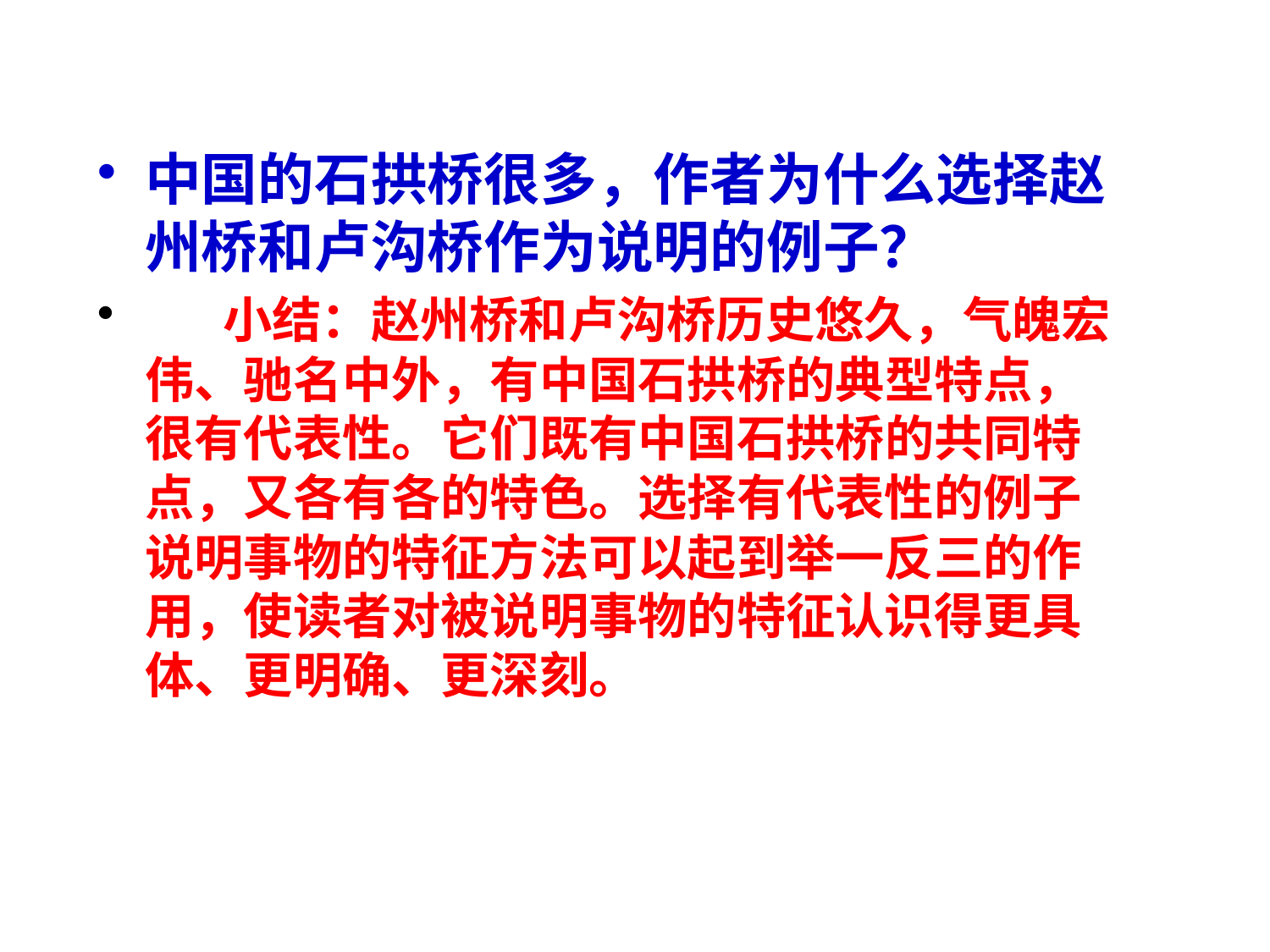

中国的石拱桥很多，作者为什么选择赵州桥和卢沟桥作为说明的例子？
      小结：赵州桥和卢沟桥历史悠久，气魄宏伟、驰名中外，有中国石拱桥的典型特点，很有代表性。它们既有中国石拱桥的共同特点，又各有各的特色。选择有代表性的例子说明事物的特征方法可以起到举一反三的作用，使读者对被说明事物的特征认识得更具体、更明确、更深刻。